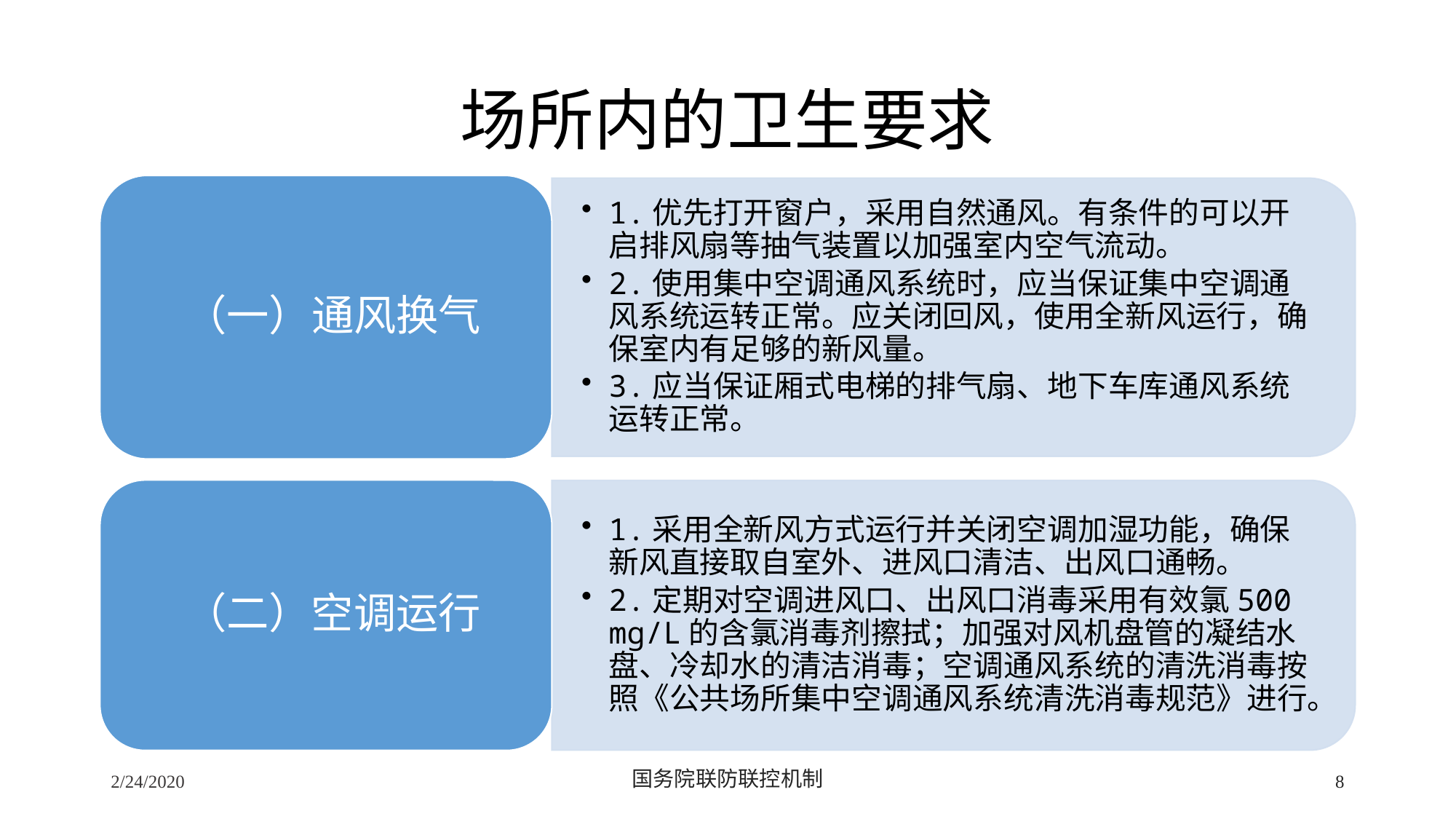

# 场所内的卫生要求
1.优先打开窗户，采用自然通风。有条件的可以开启排风扇等抽气装置以加强室内空气流动。
2.使用集中空调通风系统时，应当保证集中空调通风系统运转正常。应关闭回风，使用全新风运行，确保室内有足够的新风量。
3.应当保证厢式电梯的排气扇、地下车库通风系统运转正常。
（一）通风换气
1.采用全新风方式运行并关闭空调加湿功能，确保新风直接取自室外、进风口清洁、出风口通畅。
2.定期对空调进风口、出风口消毒采用有效氯500 mg/L的含氯消毒剂擦拭；加强对风机盘管的凝结水盘、冷却水的清洁消毒；空调通风系统的清洗消毒按照《公共场所集中空调通风系统清洗消毒规范》进行。
（二）空调运行
2/24/2020
国务院联防联控机制
8